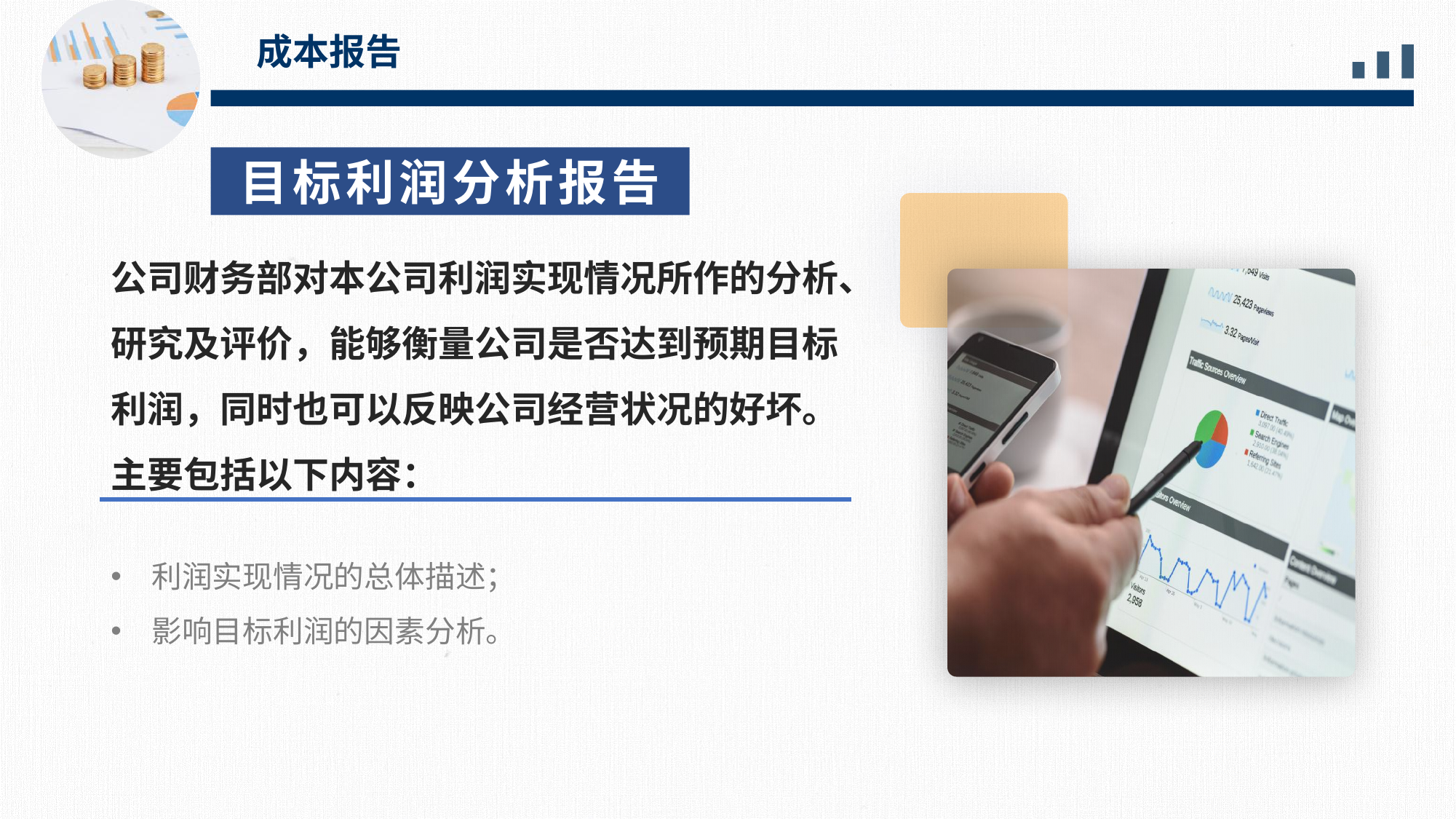

成本报告

目标利润分析报告

公司财务部对本公司利润实现情况所作的分析、研究及评价，能够衡量公司是否达到预期目标利润，同时也可以反映公司经营状况的好坏。主要包括以下内容：

利润实现情况的总体描述；
影响目标利润的因素分析。